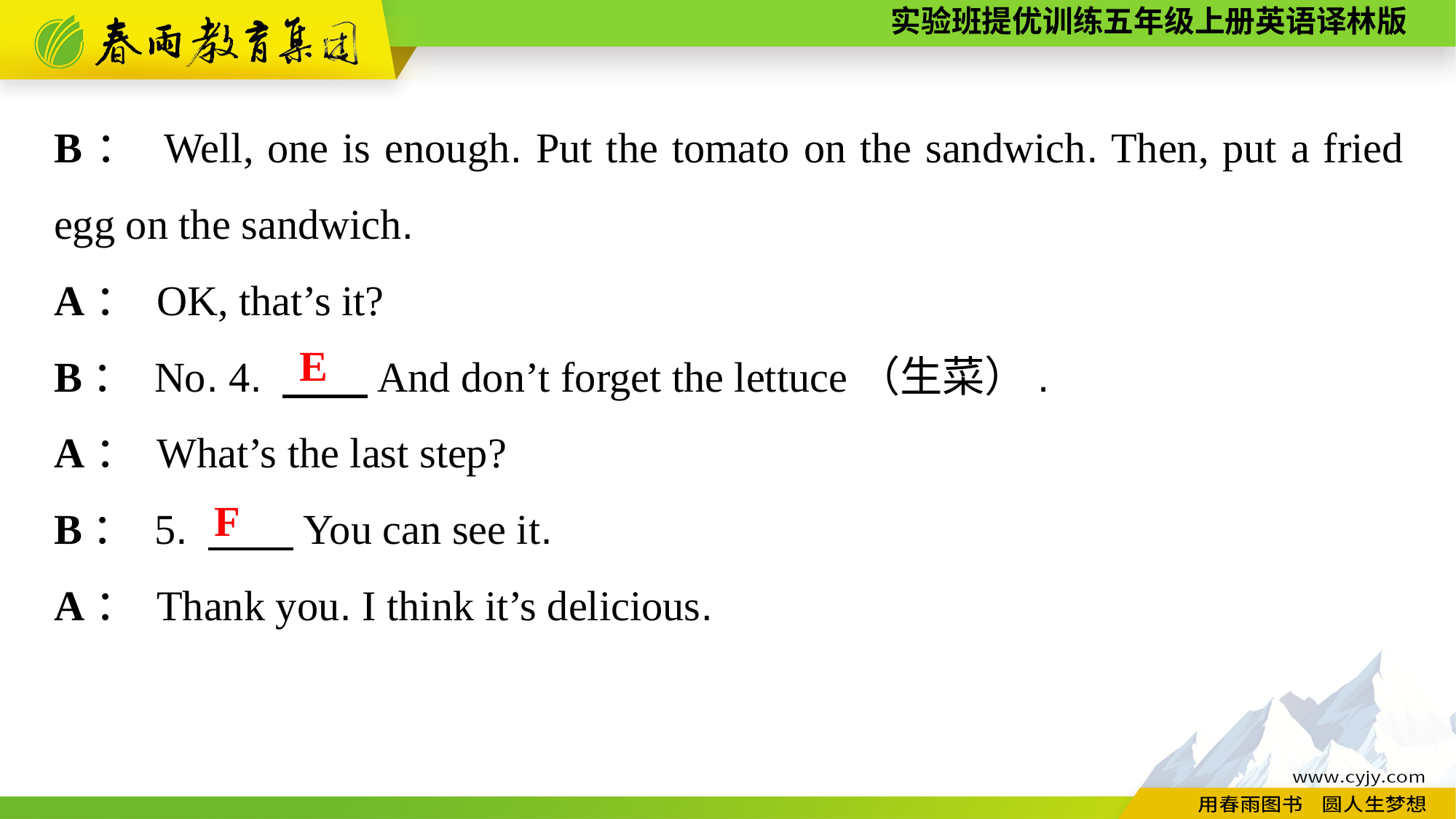

B： Well, one is enough. Put the tomato on the sandwich. Then, put a fried egg on the sandwich.
A： OK, that’s it?
B： No. 4. 　　And don’t forget the lettuce（生菜）.
A： What’s the last step?
B： 5. 　　You can see it.
A： Thank you. I think it’s delicious.
E
F